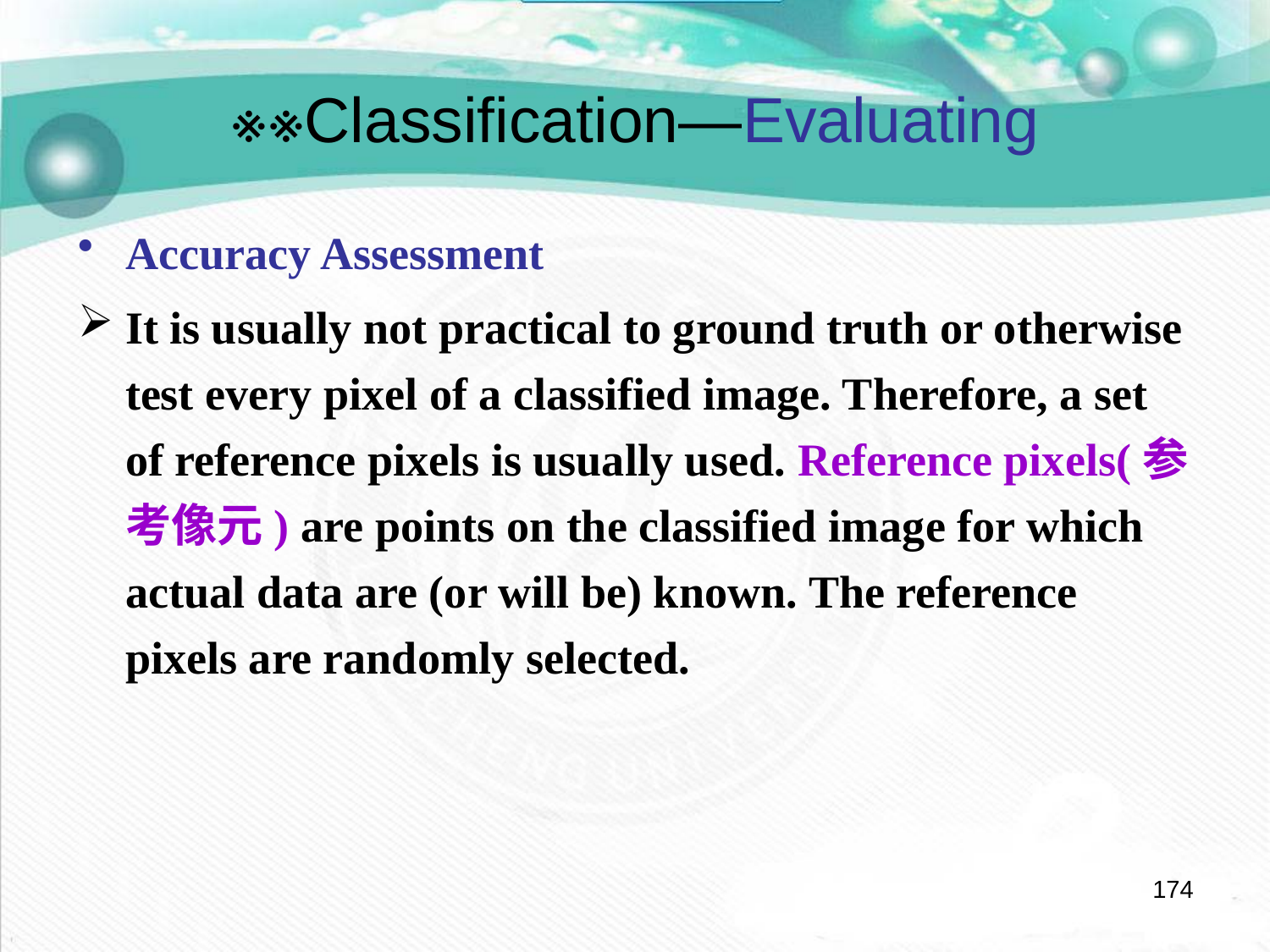

# ※※Classification—Evaluating
Accuracy Assessment
It is usually not practical to ground truth or otherwise test every pixel of a classified image. Therefore, a set of reference pixels is usually used. Reference pixels(参考像元) are points on the classified image for which actual data are (or will be) known. The reference pixels are randomly selected.
174